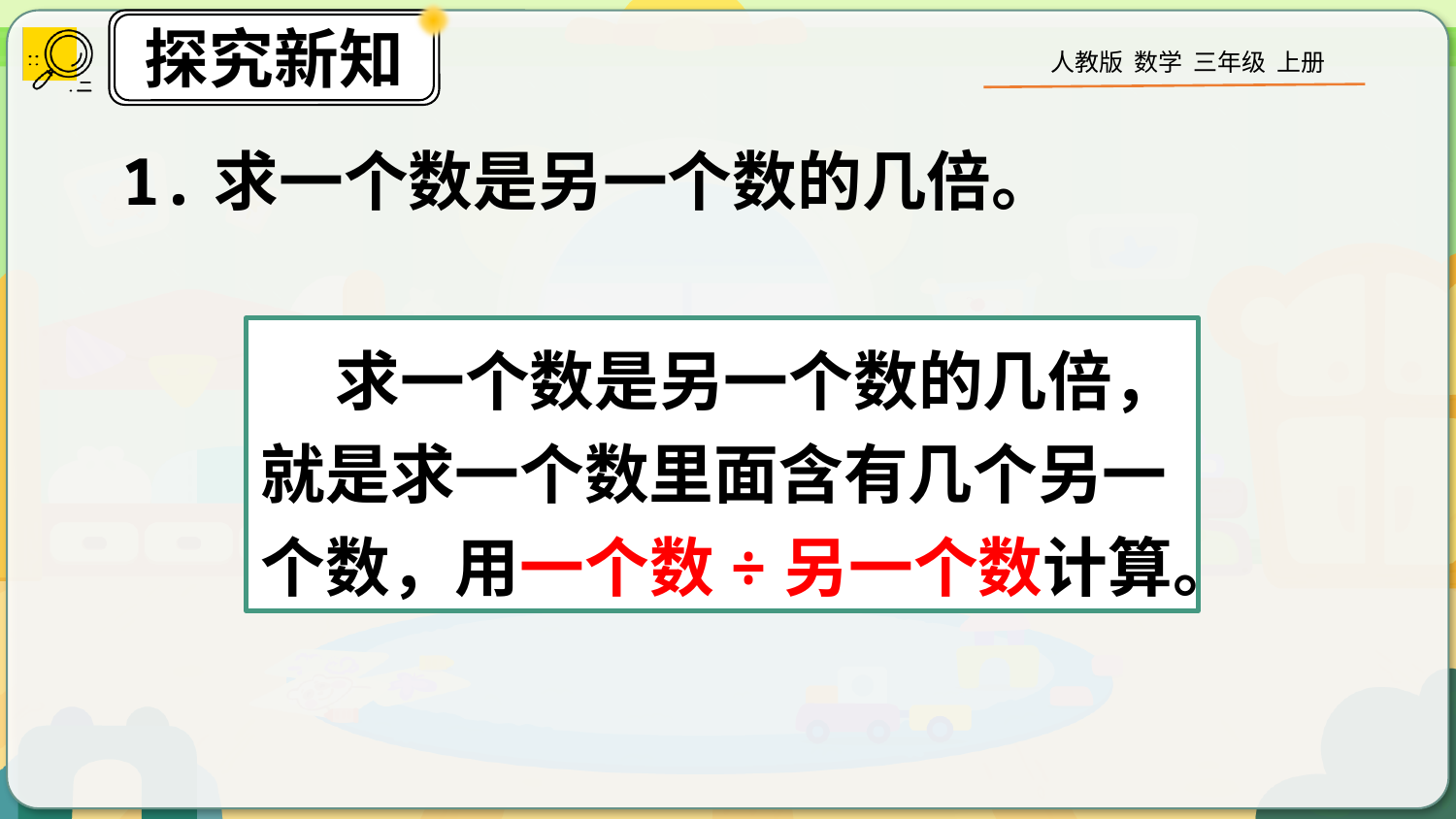

1.求一个数是另一个数的几倍。

    求一个数是另一个数的几倍，就是求一个数里面含有几个另一个数，用一个数÷另一个数计算。